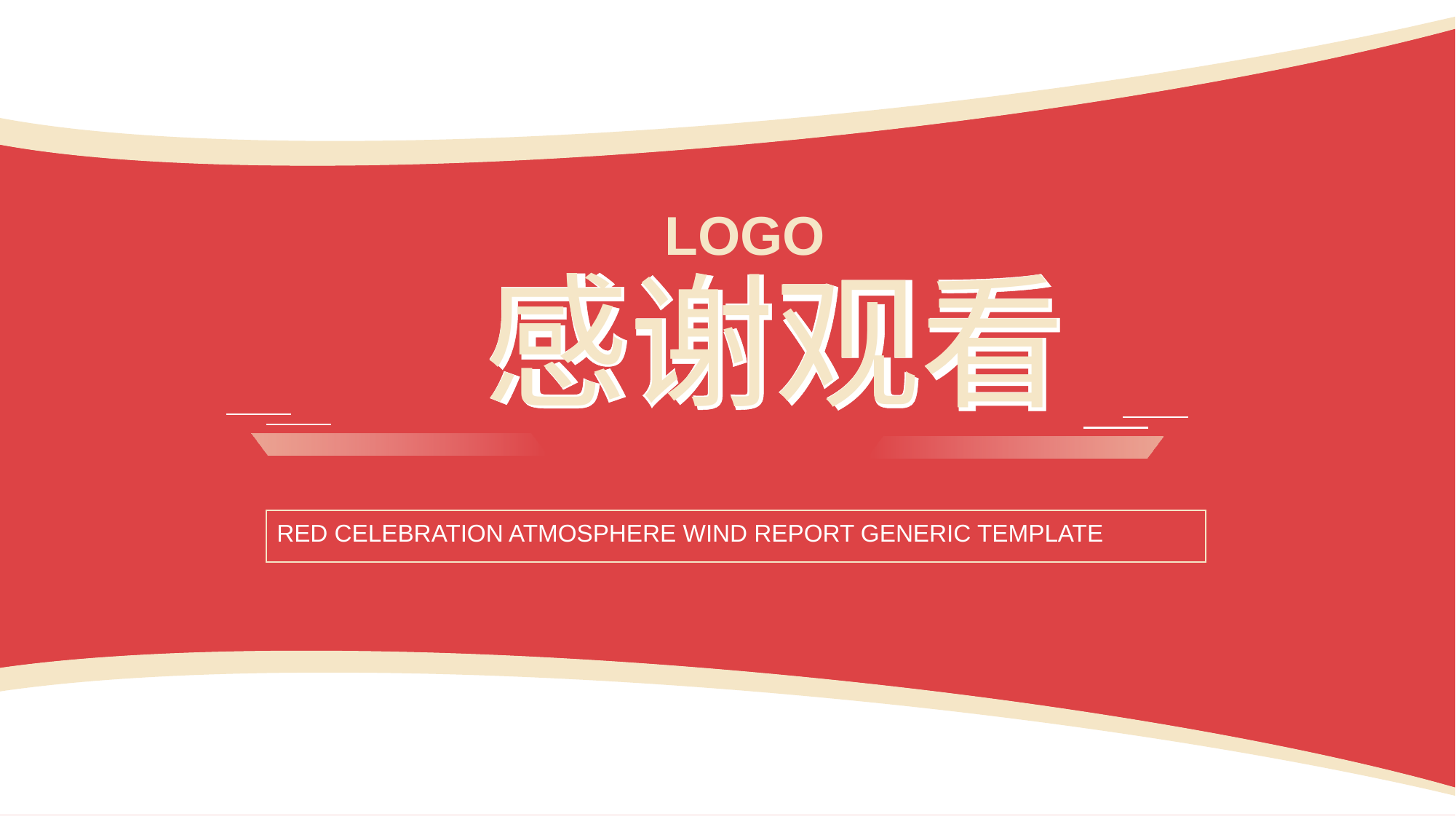

LOGO
感谢观看
感谢观看

RED CELEBRATION ATMOSPHERE WIND REPORT GENERIC TEMPLATE